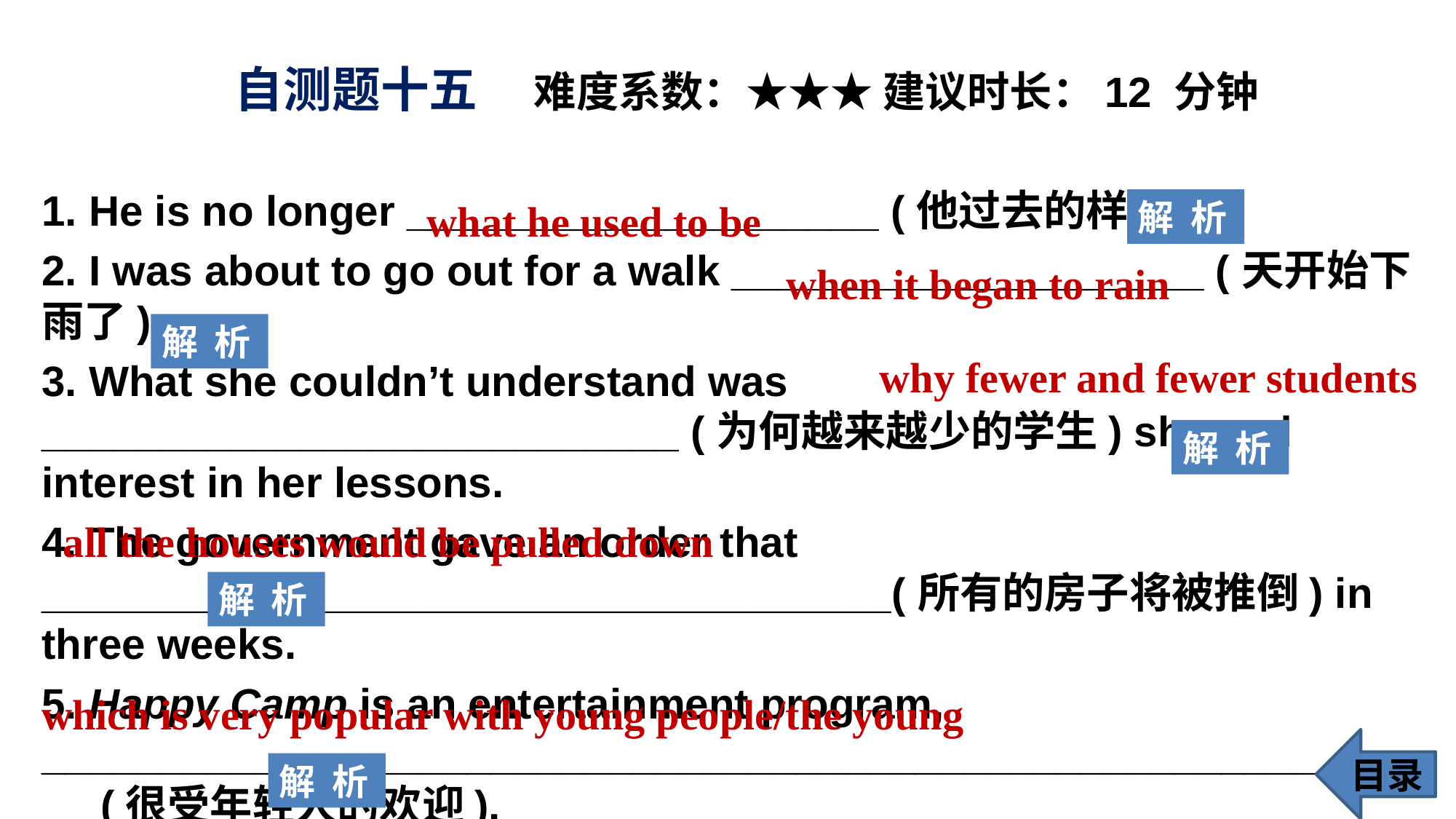

# 自测题十五
                                                  难度系数：★★★ 建议时长：12 分钟

1. He is no longer ____________________ (他过去的样子).
2. I was about to go out for a walk ____________________ (天开始下雨了).
3. What she couldn’t understand was ___________________________ (为何越来越少的学生) showed interest in her lessons.
4. The government gave an order that ____________________________________(所有的房子将被推倒) in three weeks.
5. Happy Camp is an entertainment program,  ___________________________________________________________ (很受年轻人的欢迎).

解  析
what he used to be
when it began to rain
解  析
why fewer and fewer students
解  析
all the houses would be pulled down
解  析
which is very popular with young people/the young
目录
解  析
130